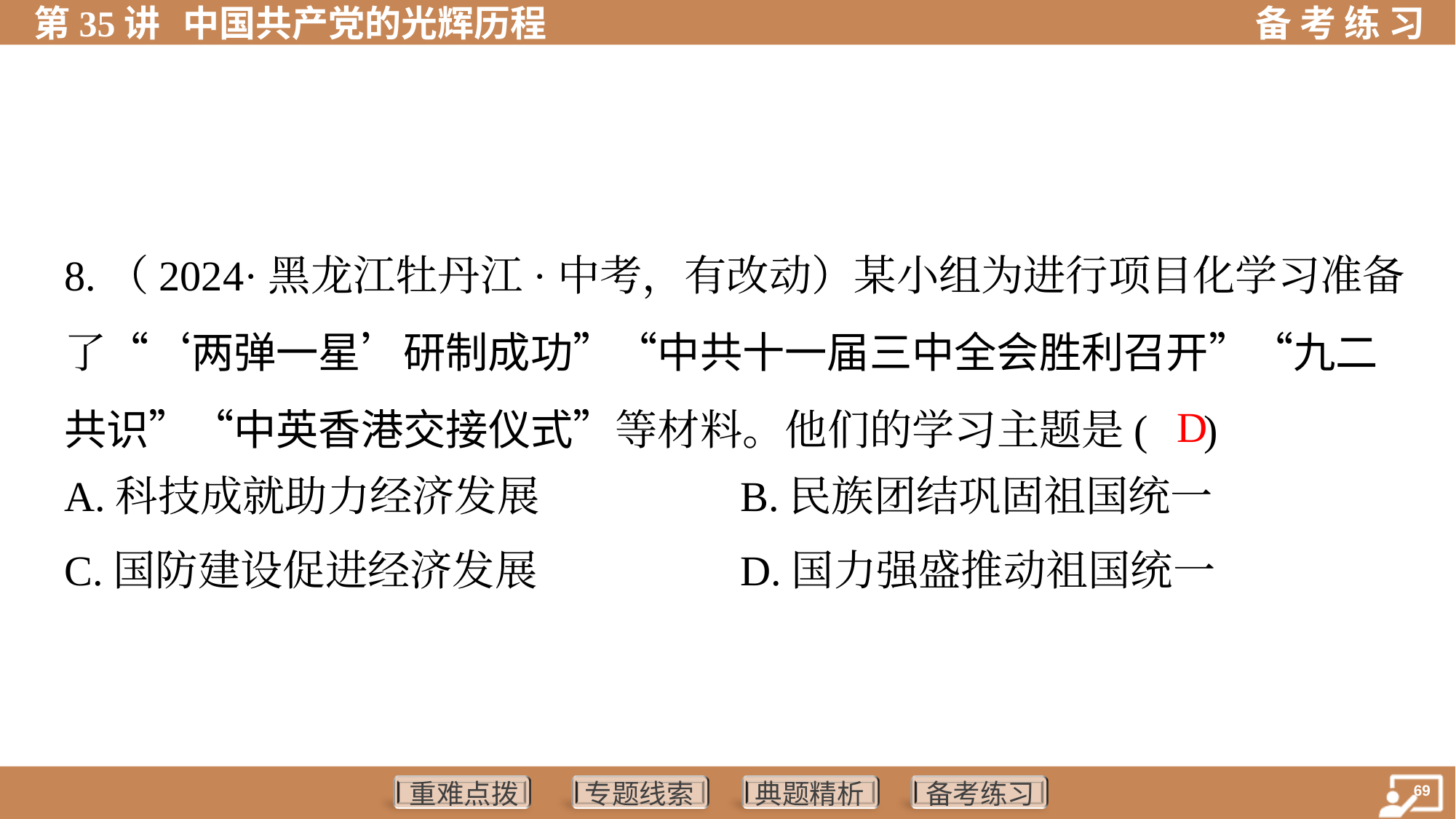

8.（2024·黑龙江牡丹江·中考，有改动）某小组为进行项目化学习准备
了“‘两弹一星’研制成功”“中共十一届三中全会胜利召开”“九二
共识”“中英香港交接仪式”等材料。他们的学习主题是(     )
D
A.科技成就助力经济发展	B.民族团结巩固祖国统一
C.国防建设促进经济发展	D.国力强盛推动祖国统一